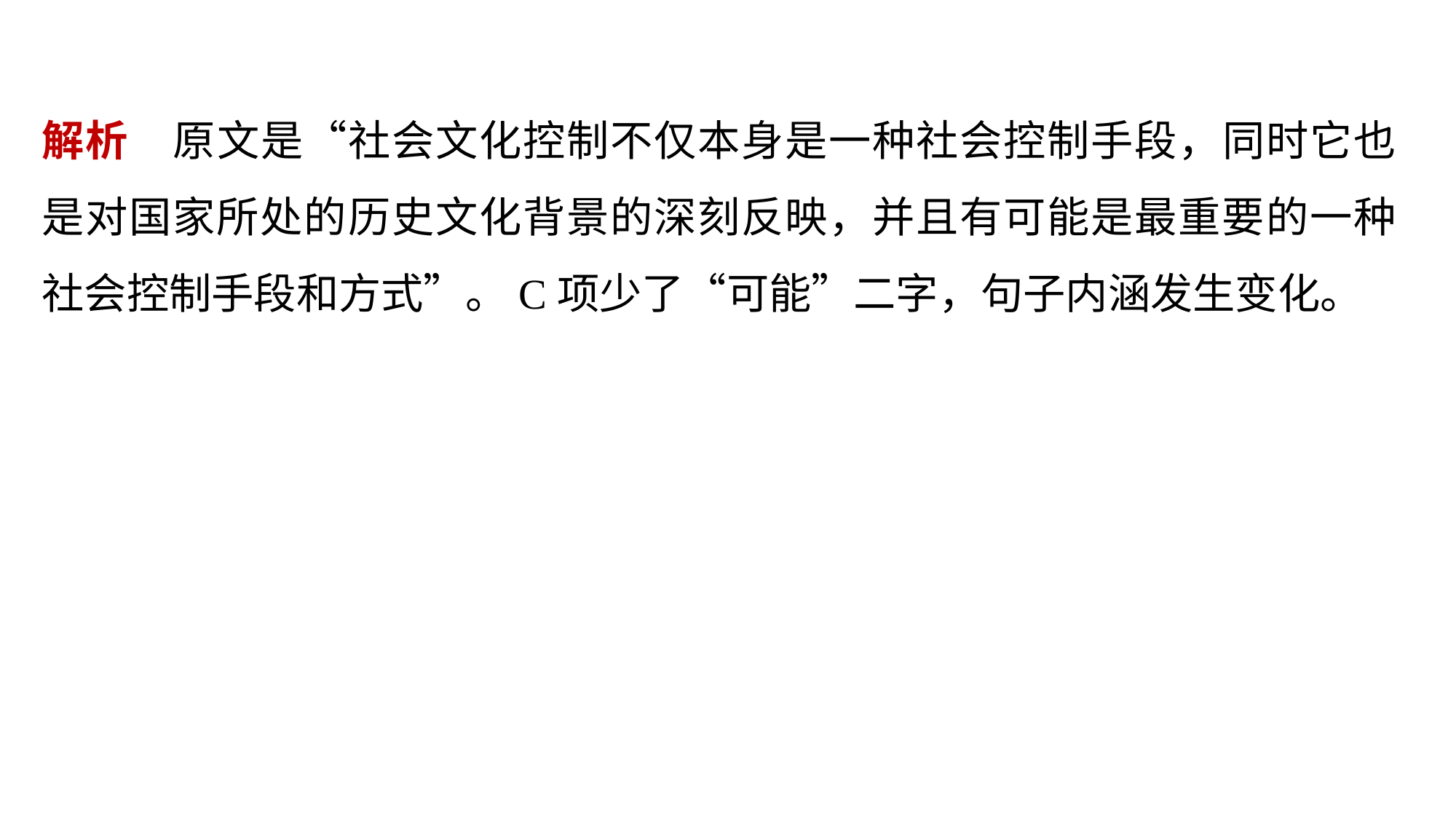

解析　原文是“社会文化控制不仅本身是一种社会控制手段，同时它也是对国家所处的历史文化背景的深刻反映，并且有可能是最重要的一种社会控制手段和方式”。C项少了“可能”二字，句子内涵发生变化。